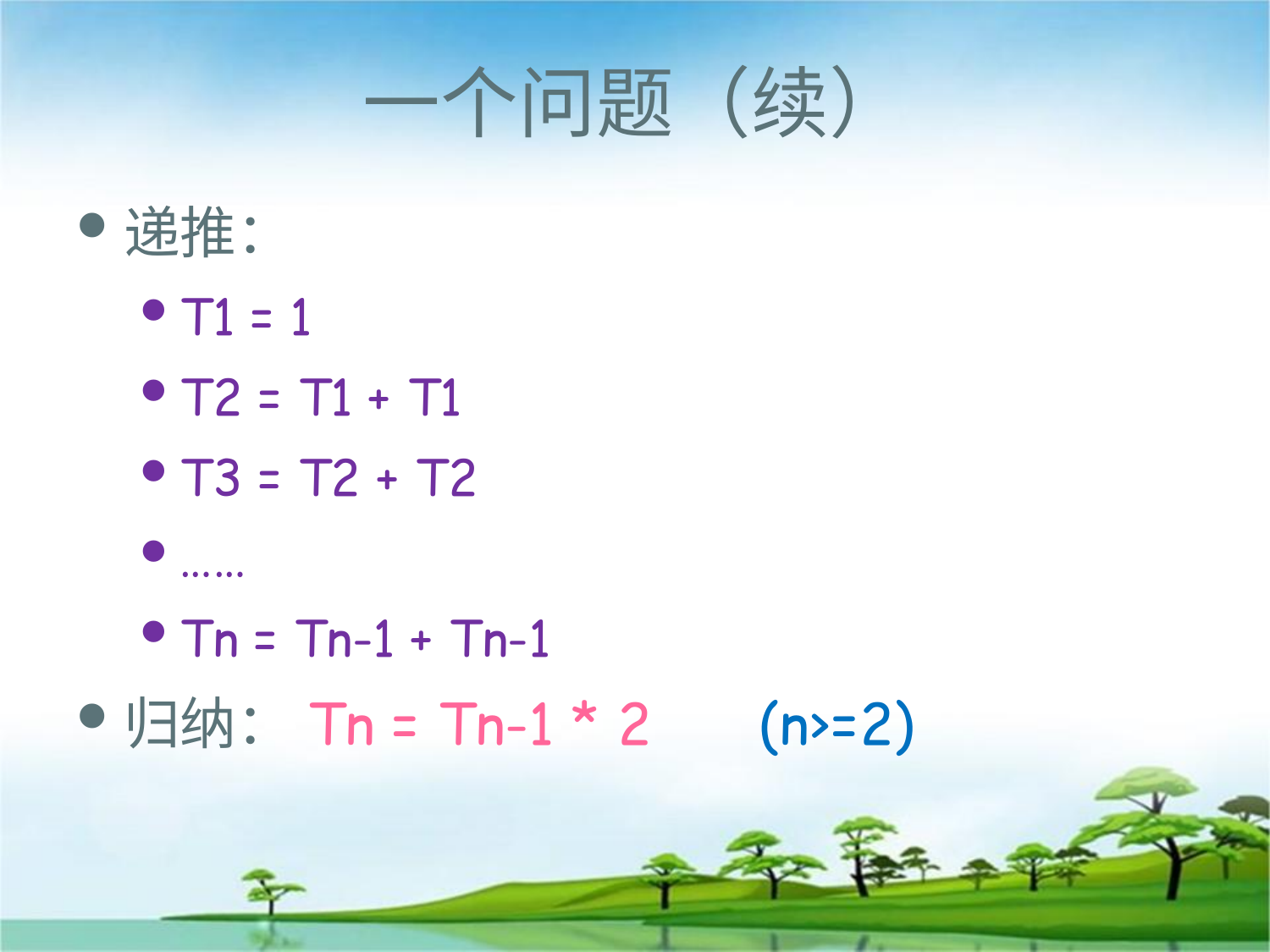

# 一个问题（续）
递推：
T1 = 1
T2 = T1 + T1
T3 = T2 + T2
……
Tn = Tn-1 + Tn-1
归纳：Tn = Tn-1 * 2	(n>=2)